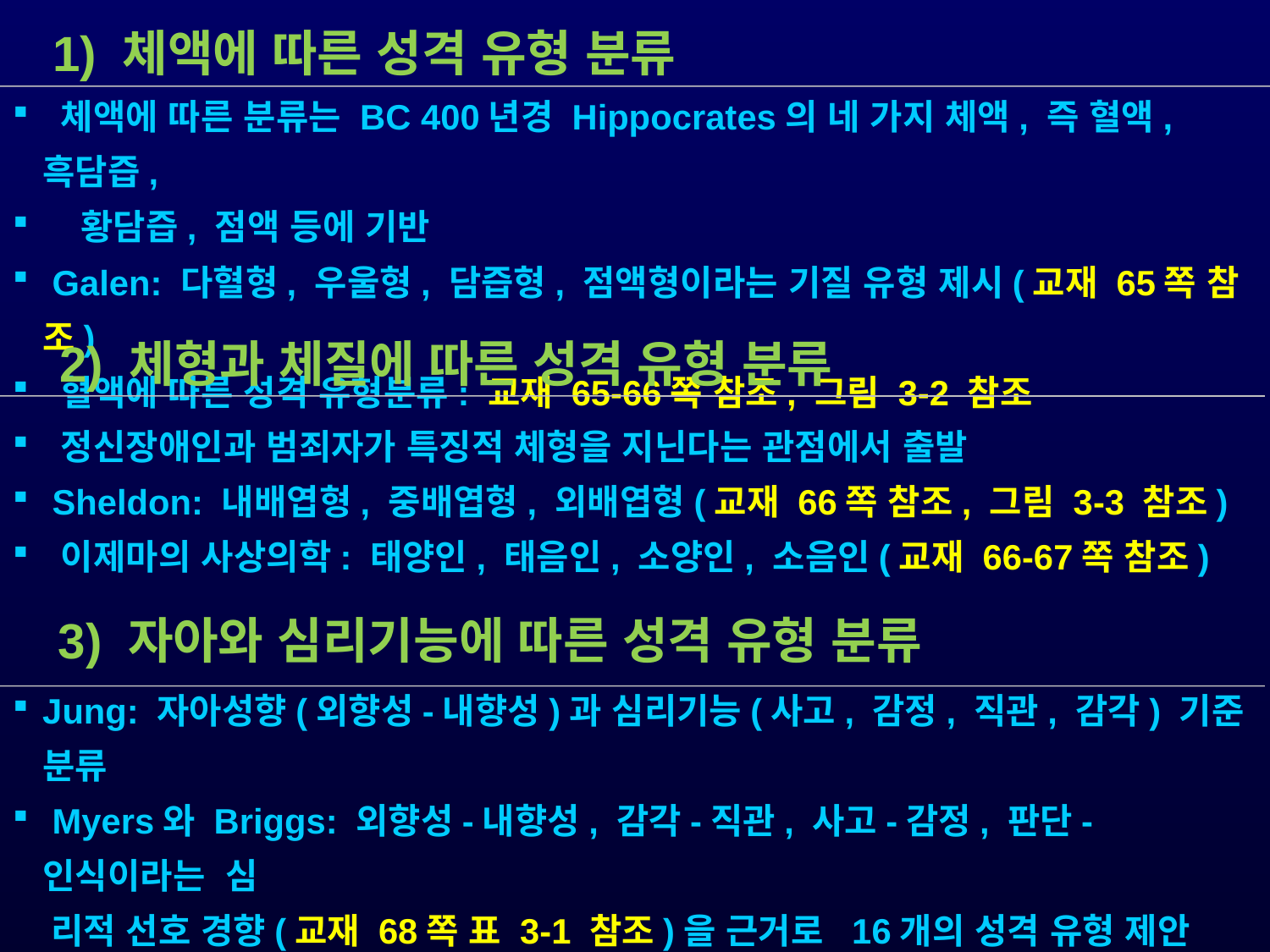

1) 체액에 따른 성격 유형 분류
 체액에 따른 분류는 BC 400년경 Hippocrates의 네 가지 체액, 즉 혈액, 흑담즙,
   황담즙, 점액 등에 기반
 Galen: 다혈형, 우울형, 담즙형, 점액형이라는 기질 유형 제시(교재 65쪽 참조)
 혈액에 따른 성격 유형분류: 교재 65-66쪽 참조, 그림 3-2 참조

 2) 체형과 체질에 따른 성격 유형 분류

 정신장애인과 범죄자가 특징적 체형을 지닌다는 관점에서 출발
 Sheldon: 내배엽형, 중배엽형, 외배엽형(교재 66쪽 참조, 그림 3-3 참조)
 이제마의 사상의학: 태양인, 태음인, 소양인, 소음인(교재 66-67쪽 참조)
 3) 자아와 심리기능에 따른 성격 유형 분류
Jung: 자아성향(외향성-내향성)과 심리기능(사고, 감정, 직관, 감각) 기준 분류
 Myers와 Briggs: 외향성-내향성, 감각-직관, 사고-감정, 판단-인식이라는  심
   리적 선호 경향(교재 68쪽 표 3-1 참조)을 근거로  16개의 성격 유형 제안
 MBTI는 심리적 선호경향(교재 68쪽 표 3-2 참조)을 근거로 16개 성격 유형
   제시(교재 69쪽 표 3-3 참조)